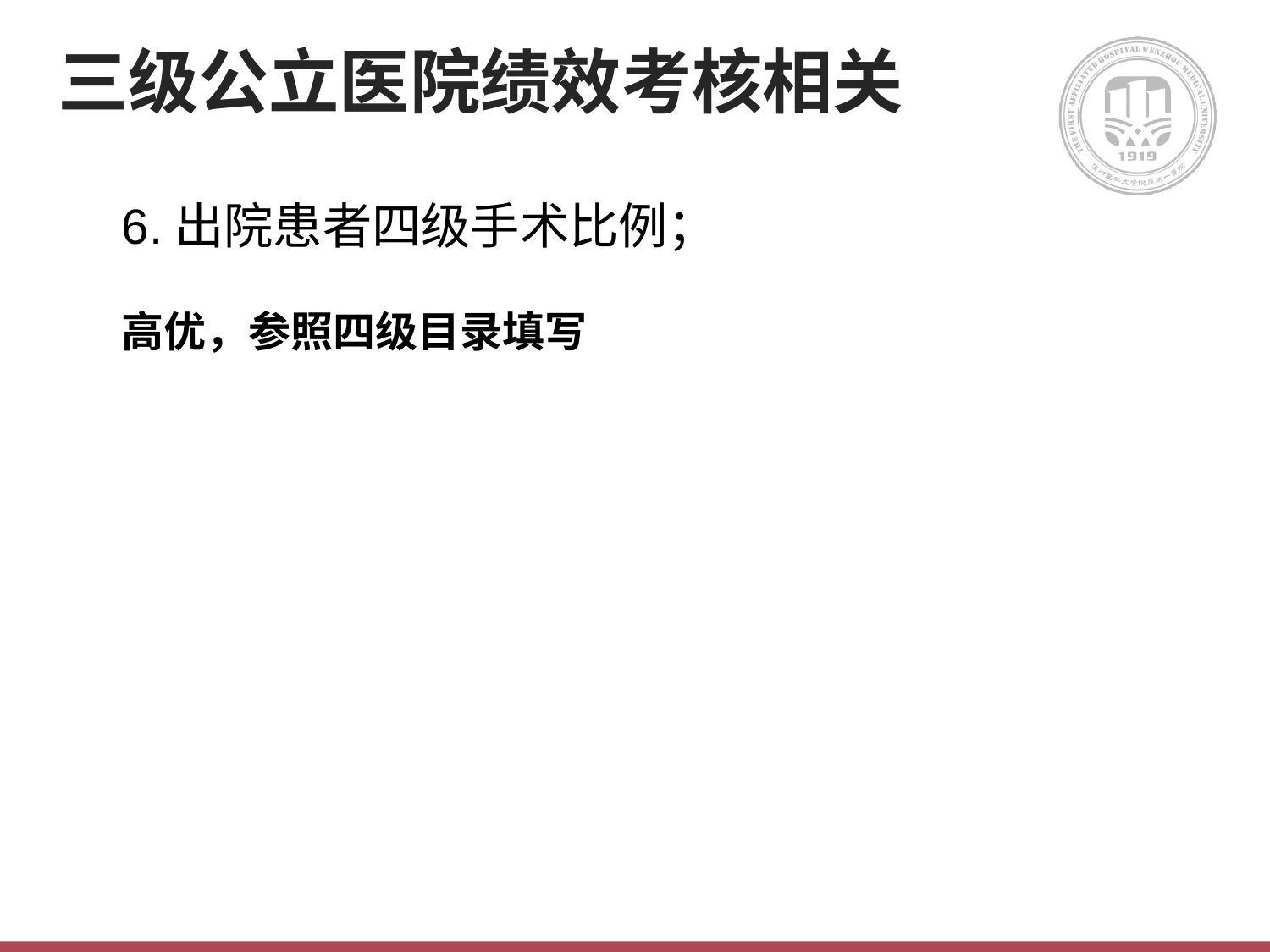

三级公立医院绩效考核相关
6.出院患者四级手术比例；

高优，参照四级目录填写